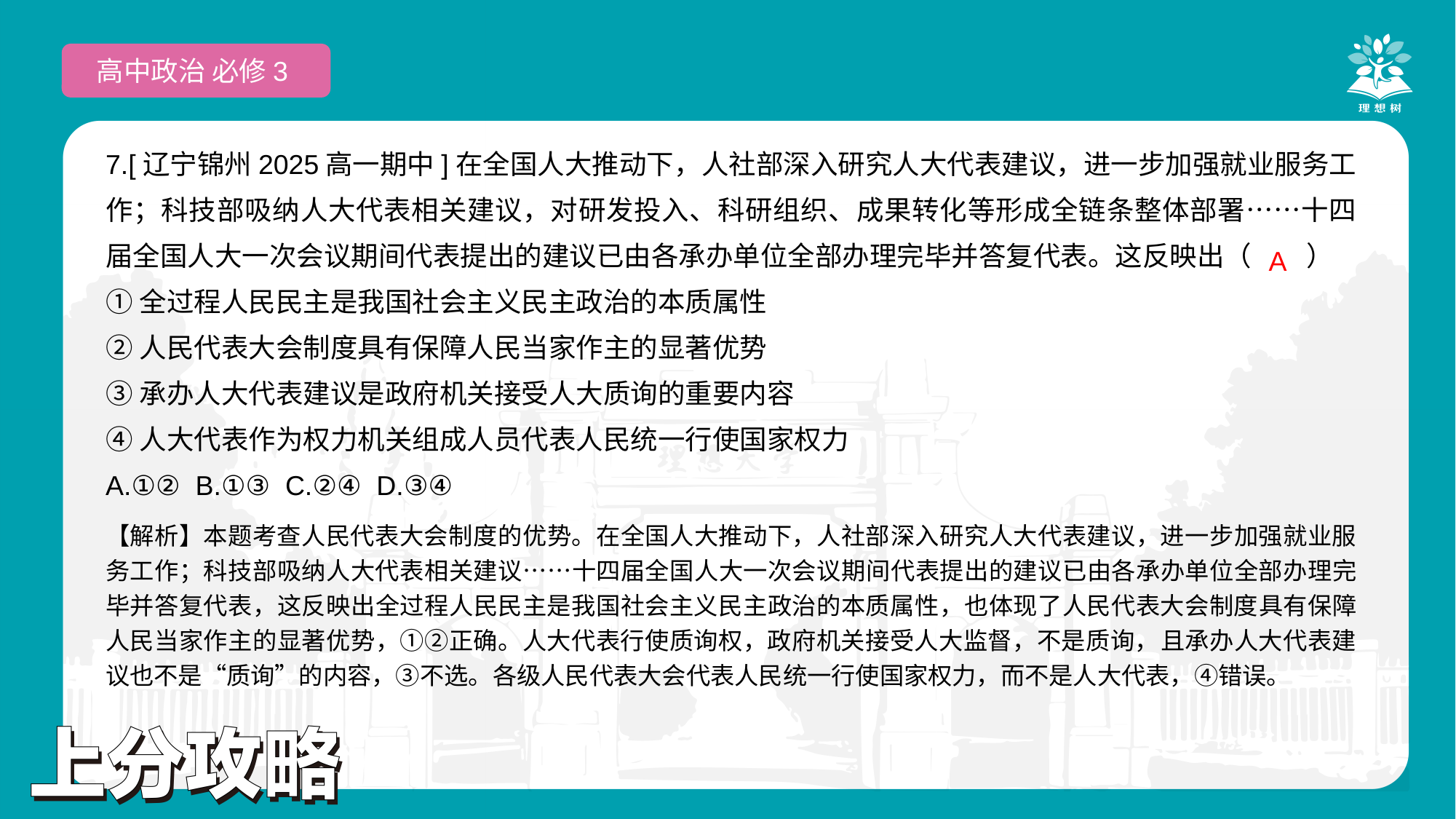

高中政治 必修3
7.[辽宁锦州2025高一期中]在全国人大推动下，人社部深入研究人大代表建议，进一步加强就业服务工作；科技部吸纳人大代表相关建议，对研发投入、科研组织、成果转化等形成全链条整体部署……十四届全国人大一次会议期间代表提出的建议已由各承办单位全部办理完毕并答复代表。这反映出（　　）
①全过程人民民主是我国社会主义民主政治的本质属性
②人民代表大会制度具有保障人民当家作主的显著优势
③承办人大代表建议是政府机关接受人大质询的重要内容
④人大代表作为权力机关组成人员代表人民统一行使国家权力
A.①②  B.①③  C.②④  D.③④
 A
【解析】本题考查人民代表大会制度的优势。在全国人大推动下，人社部深入研究人大代表建议，进一步加强就业服务工作；科技部吸纳人大代表相关建议……十四届全国人大一次会议期间代表提出的建议已由各承办单位全部办理完毕并答复代表，这反映出全过程人民民主是我国社会主义民主政治的本质属性，也体现了人民代表大会制度具有保障人民当家作主的显著优势，①②正确。人大代表行使质询权，政府机关接受人大监督，不是质询，且承办人大代表建议也不是“质询”的内容，③不选。各级人民代表大会代表人民统一行使国家权力，而不是人大代表，④错误。